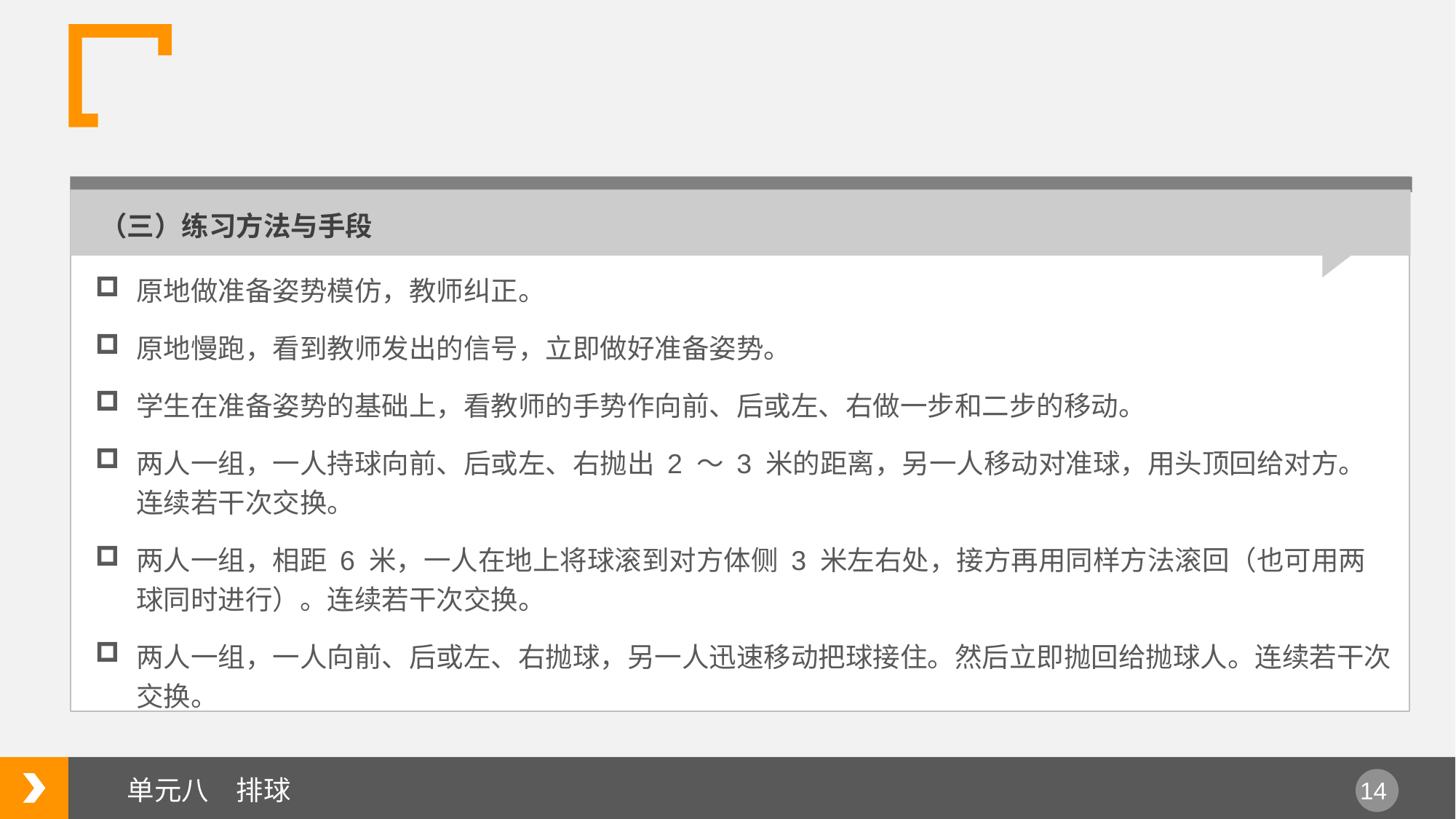

（三）练习方法与手段
原地做准备姿势模仿，教师纠正。
原地慢跑，看到教师发出的信号，立即做好准备姿势。
学生在准备姿势的基础上，看教师的手势作向前、后或左、右做一步和二步的移动。
两人一组，一人持球向前、后或左、右抛出 2 ～ 3 米的距离，另一人移动对准球，用头顶回给对方。连续若干次交换。
两人一组，相距 6 米，一人在地上将球滚到对方体侧 3 米左右处，接方再用同样方法滚回（也可用两球同时进行）。连续若干次交换。
两人一组，一人向前、后或左、右抛球，另一人迅速移动把球接住。然后立即抛回给抛球人。连续若干次交换。
单元八　排球